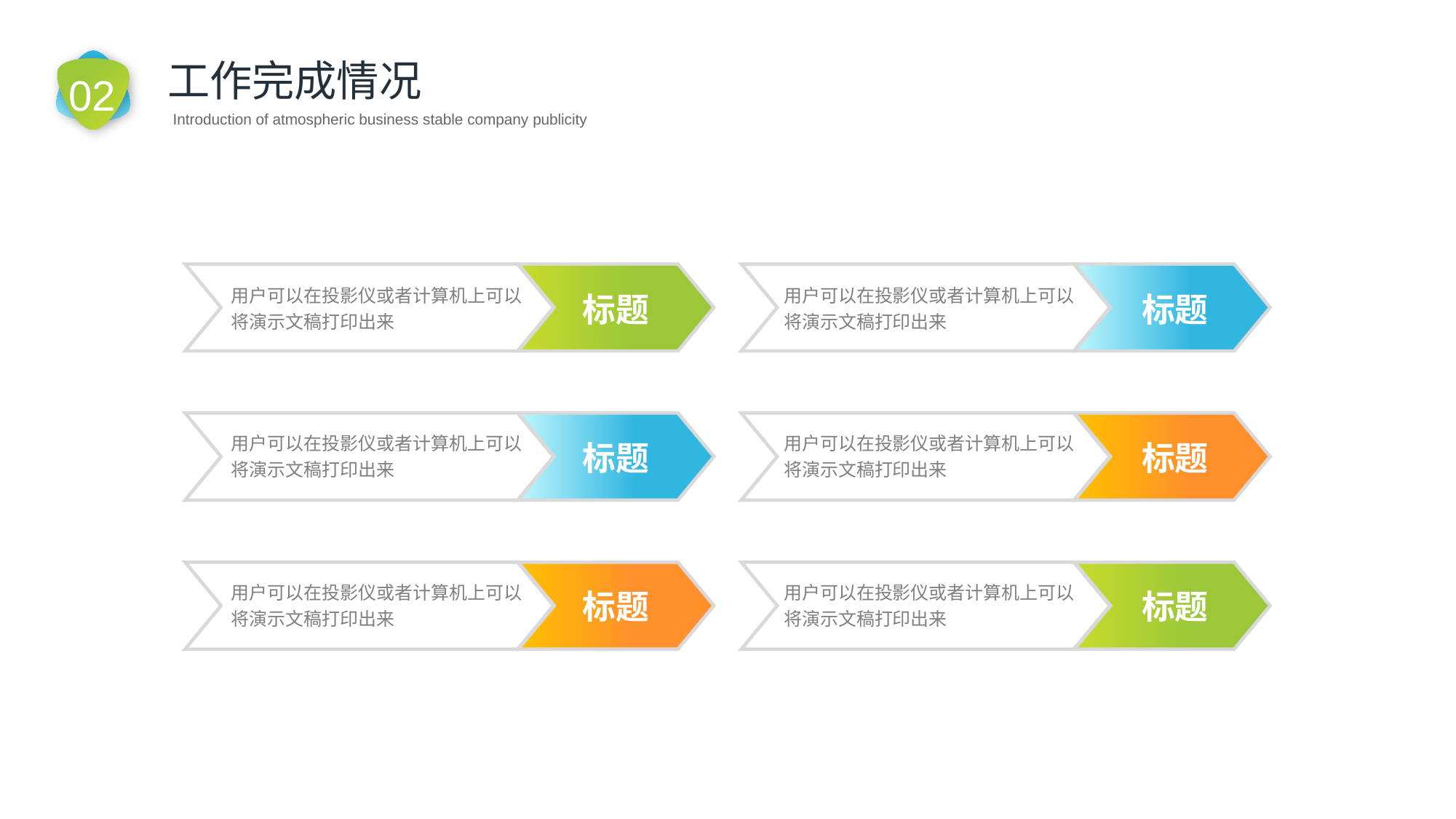

02

工作完成情况
Introduction of atmospheric business stable company publicity

用户可以在投影仪或者计算机上可以将演示文稿打印出来
用户可以在投影仪或者计算机上可以将演示文稿打印出来
标题
标题

用户可以在投影仪或者计算机上可以将演示文稿打印出来
用户可以在投影仪或者计算机上可以将演示文稿打印出来
标题
标题

用户可以在投影仪或者计算机上可以将演示文稿打印出来
用户可以在投影仪或者计算机上可以将演示文稿打印出来
标题
标题